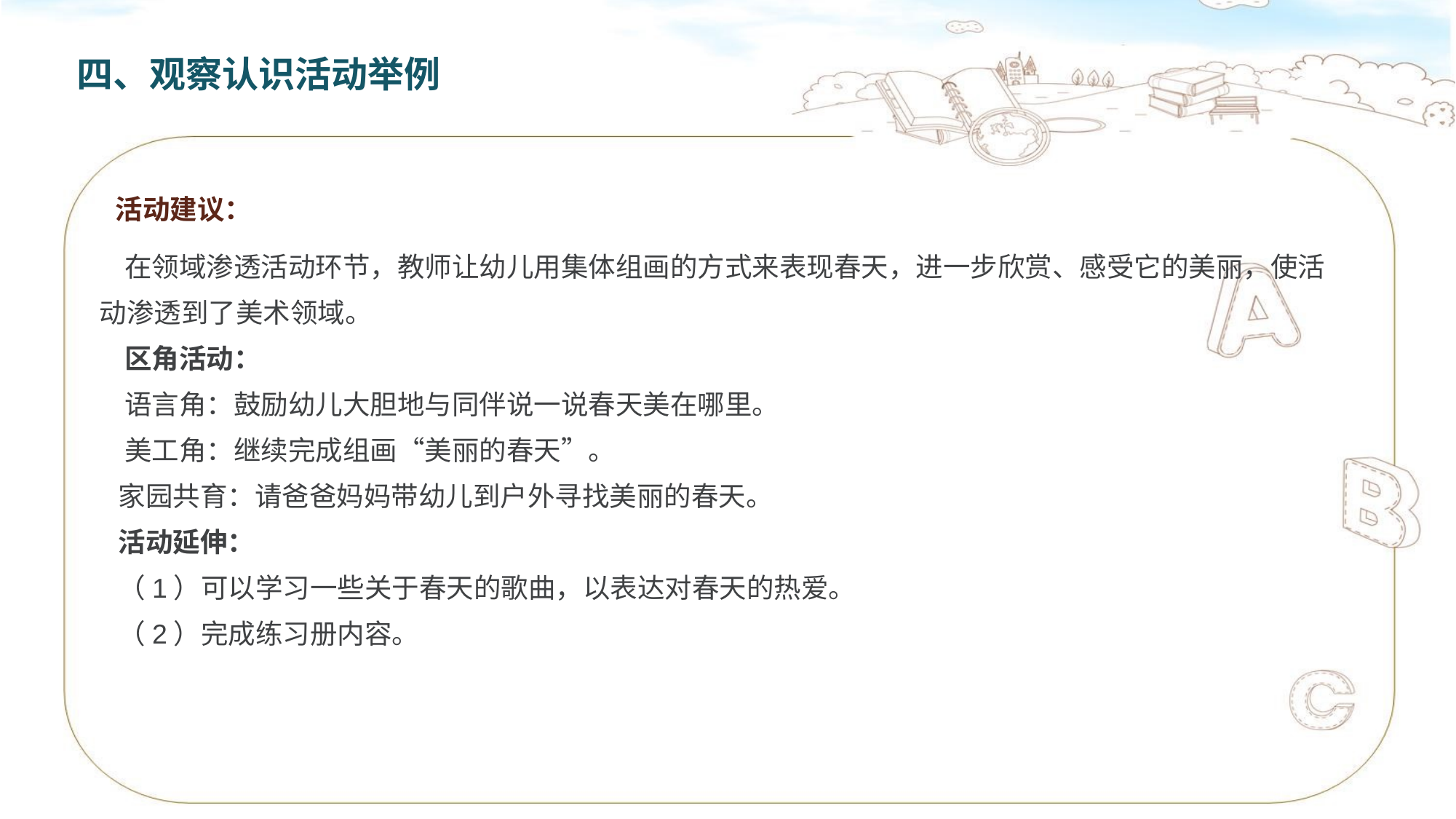

四、观察认识活动举例
活动建议：
   在领域渗透活动环节，教师让幼儿用集体组画的方式来表现春天，进一步欣赏、感受它的美丽，使活动渗透到了美术领域。
   区角活动：
   语言角：鼓励幼儿大胆地与同伴说一说春天美在哪里。
   美工角：继续完成组画“美丽的春天”。
  家园共育：请爸爸妈妈带幼儿到户外寻找美丽的春天。
  活动延伸：
  （1）可以学习一些关于春天的歌曲，以表达对春天的热爱。
  （2）完成练习册内容。